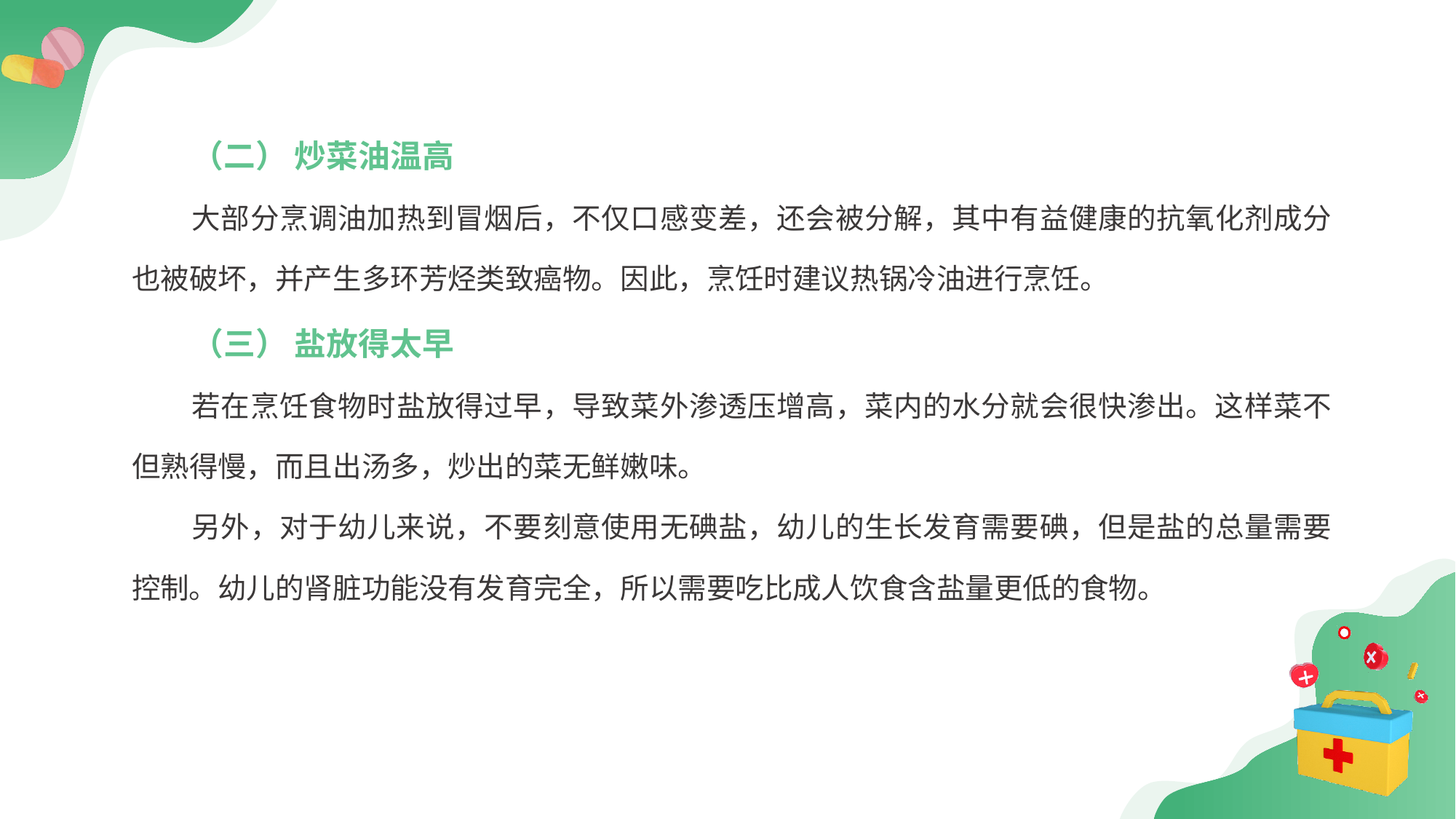

（二） 炒菜油温高
大部分烹调油加热到冒烟后，不仅口感变差，还会被分解，其中有益健康的抗氧化剂成分也被破坏，并产生多环芳烃类致癌物。因此，烹饪时建议热锅冷油进行烹饪。
（三） 盐放得太早
若在烹饪食物时盐放得过早，导致菜外渗透压增高，菜内的水分就会很快渗出。这样菜不但熟得慢，而且出汤多，炒出的菜无鲜嫩味。
另外，对于幼儿来说，不要刻意使用无碘盐，幼儿的生长发育需要碘，但是盐的总量需要控制。幼儿的肾脏功能没有发育完全，所以需要吃比成人饮食含盐量更低的食物。